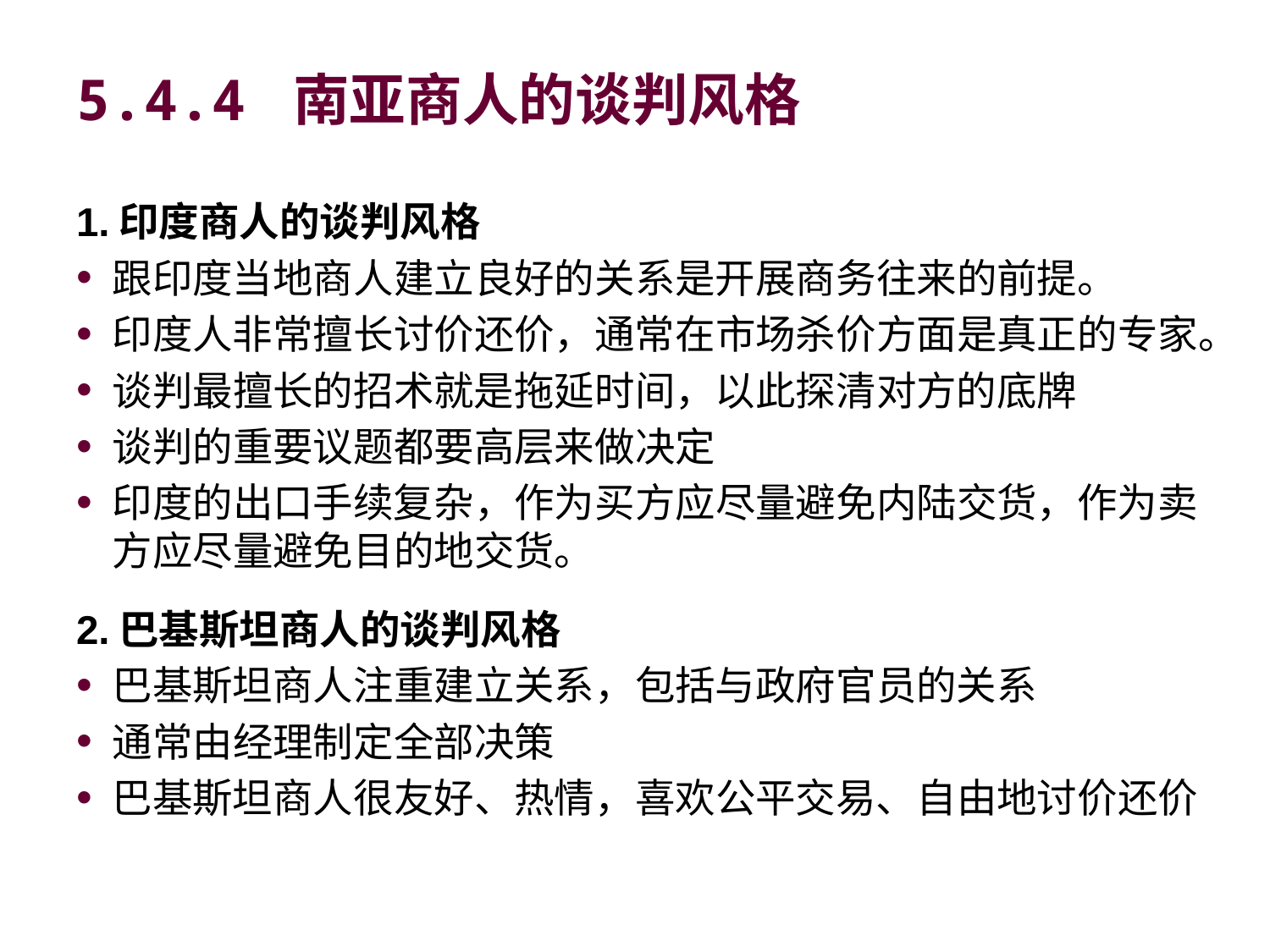

# 5.4.4 南亚商人的谈判风格
1.印度商人的谈判风格
跟印度当地商人建立良好的关系是开展商务往来的前提。
印度人非常擅长讨价还价，通常在市场杀价方面是真正的专家。
谈判最擅长的招术就是拖延时间，以此探清对方的底牌
谈判的重要议题都要高层来做决定
印度的出口手续复杂，作为买方应尽量避免内陆交货，作为卖方应尽量避免目的地交货。
2.巴基斯坦商人的谈判风格
巴基斯坦商人注重建立关系，包括与政府官员的关系
通常由经理制定全部决策
巴基斯坦商人很友好、热情，喜欢公平交易、自由地讨价还价